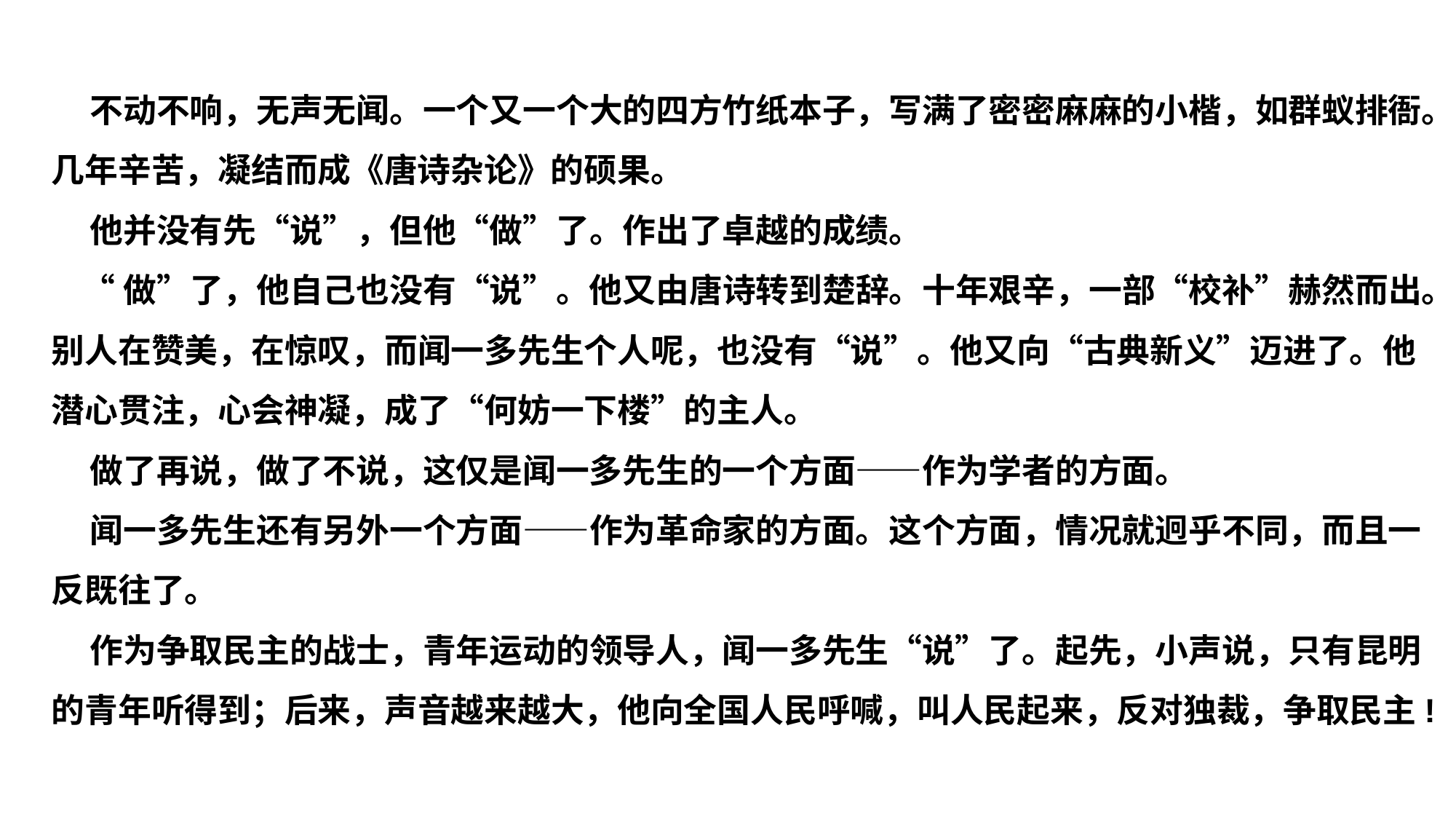

不动不响，无声无闻。一个又一个大的四方竹纸本子，写满了密密麻麻的小楷，如群蚁排衙。几年辛苦，凝结而成《唐诗杂论》的硕果。
    他并没有先“说”，但他“做”了。作出了卓越的成绩。
    “做”了，他自己也没有“说”。他又由唐诗转到楚辞。十年艰辛，一部“校补”赫然而出。别人在赞美，在惊叹，而闻一多先生个人呢，也没有“说”。他又向“古典新义”迈进了。他潜心贯注，心会神凝，成了“何妨一下楼”的主人。
    做了再说，做了不说，这仅是闻一多先生的一个方面——作为学者的方面。
    闻一多先生还有另外一个方面——作为革命家的方面。这个方面，情况就迥乎不同，而且一反既往了。
    作为争取民主的战士，青年运动的领导人，闻一多先生“说”了。起先，小声说，只有昆明的青年听得到；后来，声音越来越大，他向全国人民呼喊，叫人民起来，反对独裁，争取民主!